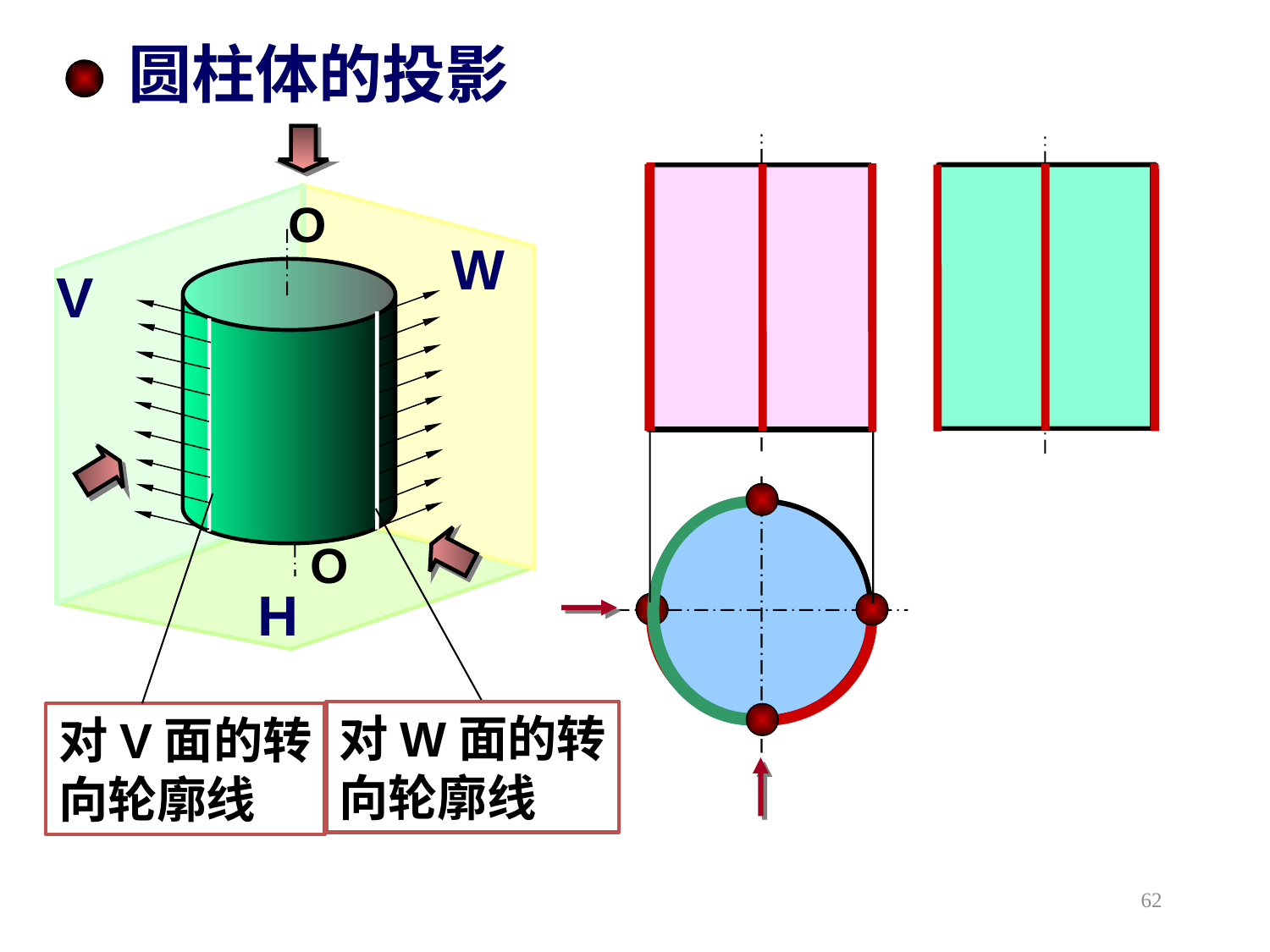

圆柱体的投影

W
V

H
O

O

对W面的转
向轮廓线
对V面的转
向轮廓线

62